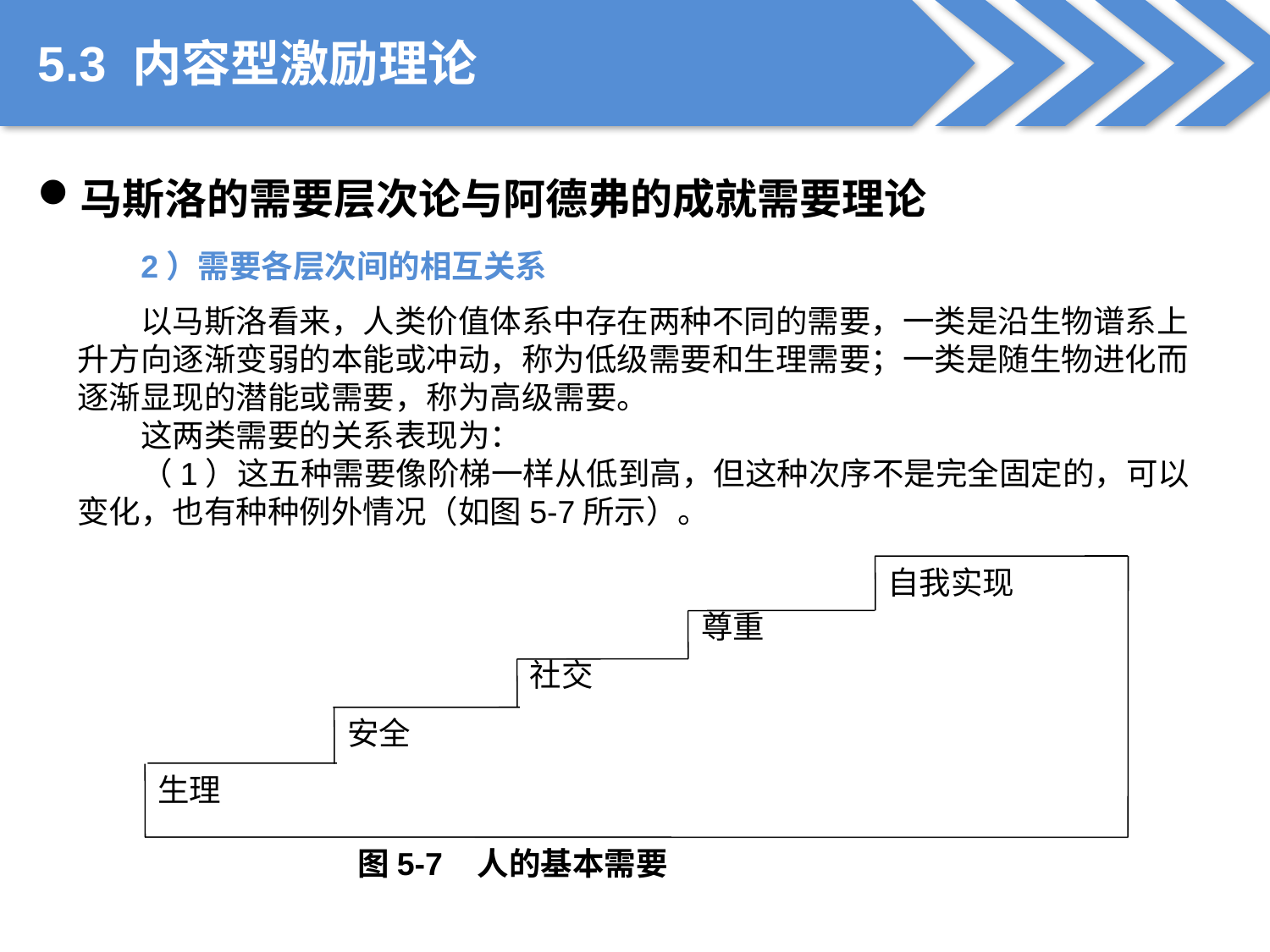

5.3 内容型激励理论
马斯洛的需要层次论与阿德弗的成就需要理论
2）需要各层次间的相互关系
以马斯洛看来，人类价值体系中存在两种不同的需要，一类是沿生物谱系上升方向逐渐变弱的本能或冲动，称为低级需要和生理需要；一类是随生物进化而逐渐显现的潜能或需要，称为高级需要。
这两类需要的关系表现为：
（1）这五种需要像阶梯一样从低到高，但这种次序不是完全固定的，可以变化，也有种种例外情况（如图5-7所示）。

自我实现

尊重

社交

安全

生理

图5-7   人的基本需要